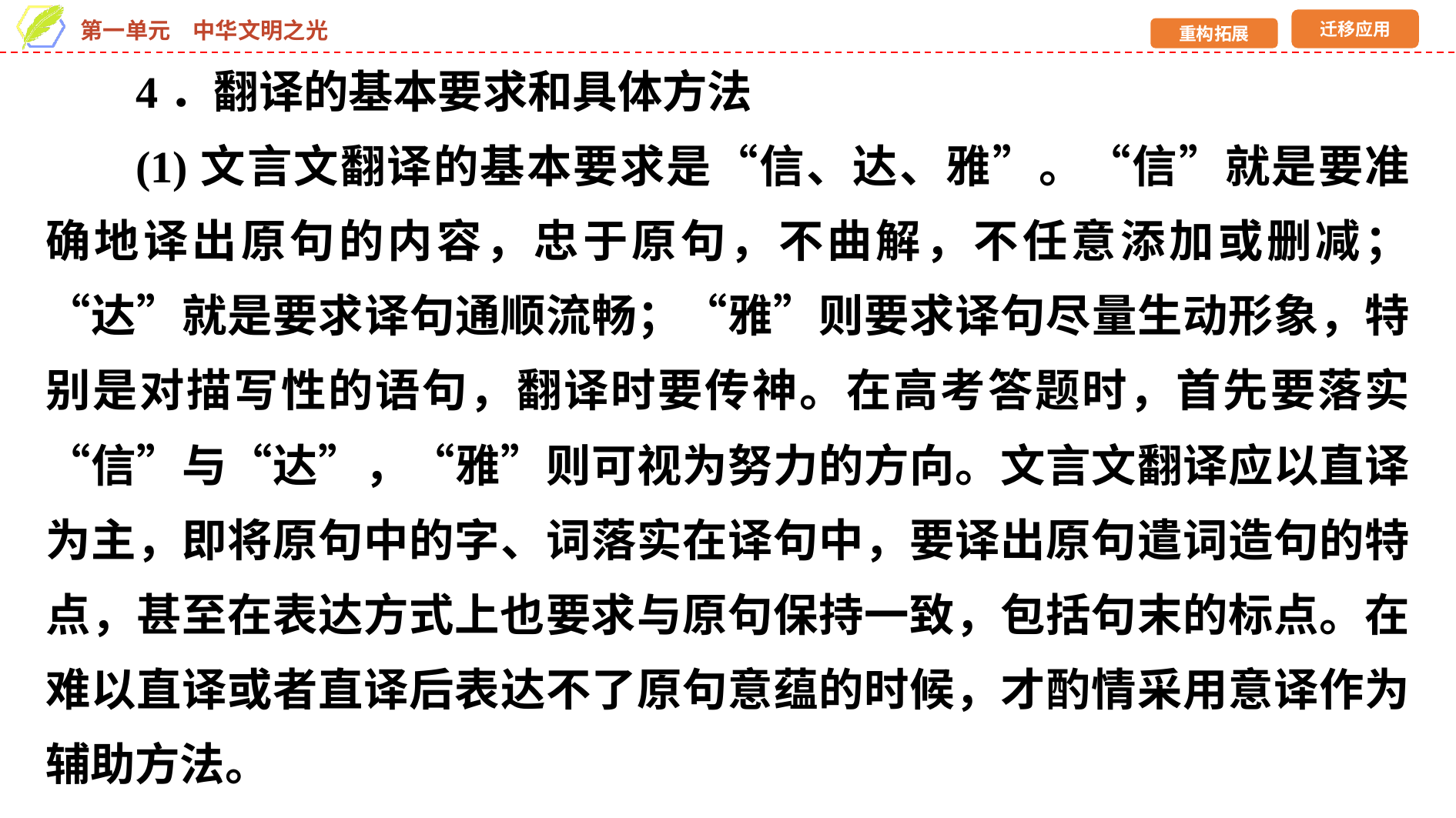

4．翻译的基本要求和具体方法
(1)文言文翻译的基本要求是“信、达、雅”。“信”就是要准确地译出原句的内容，忠于原句，不曲解，不任意添加或删减；“达”就是要求译句通顺流畅；“雅”则要求译句尽量生动形象，特别是对描写性的语句，翻译时要传神。在高考答题时，首先要落实“信”与“达”，“雅”则可视为努力的方向。文言文翻译应以直译为主，即将原句中的字、词落实在译句中，要译出原句遣词造句的特点，甚至在表达方式上也要求与原句保持一致，包括句末的标点。在难以直译或者直译后表达不了原句意蕴的时候，才酌情采用意译作为辅助方法。